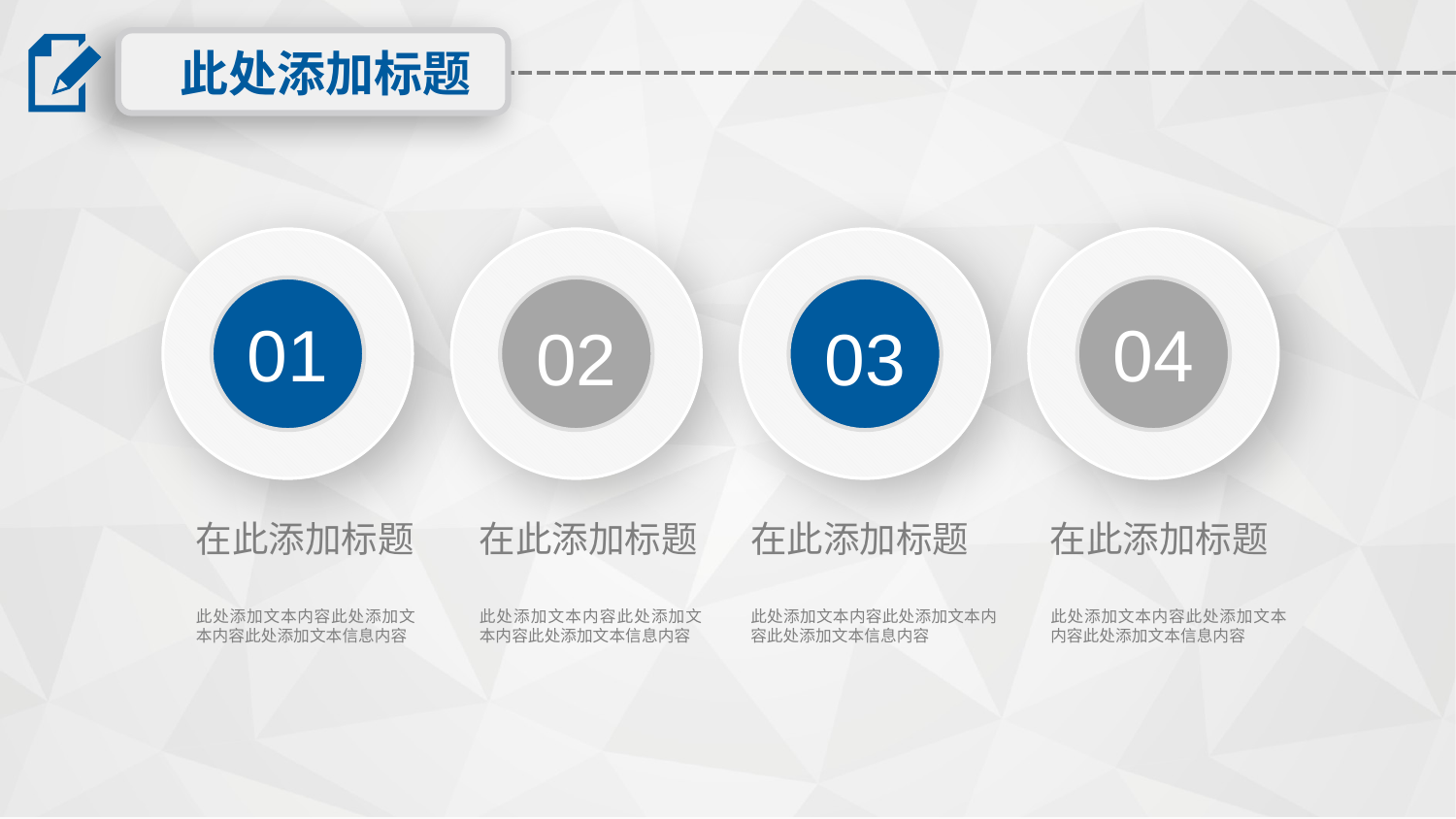

此处添加标题

01

02

03

04
在此添加标题
此处添加文本内容此处添加文本内容此处添加文本信息内容
在此添加标题
此处添加文本内容此处添加文本内容此处添加文本信息内容
在此添加标题
此处添加文本内容此处添加文本内容此处添加文本信息内容
在此添加标题
此处添加文本内容此处添加文本内容此处添加文本信息内容